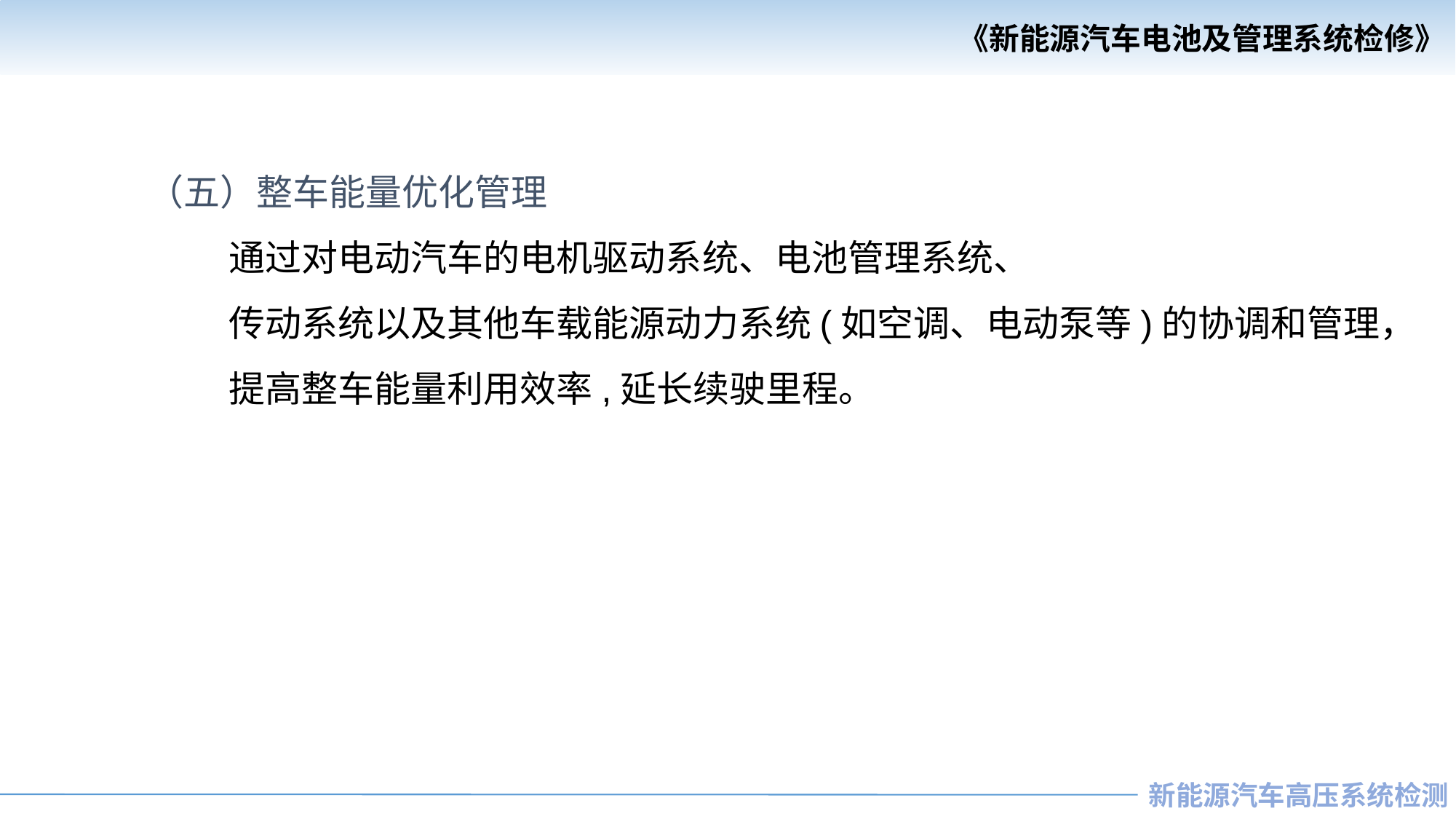

（五）整车能量优化管理
                    通过对电动汽车的电机驱动系统、电池管理系统、
                    传动系统以及其他车载能源动力系统(如空调、电动泵等)的协调和管理，
                    提高整车能量利用效率,延长续驶里程。